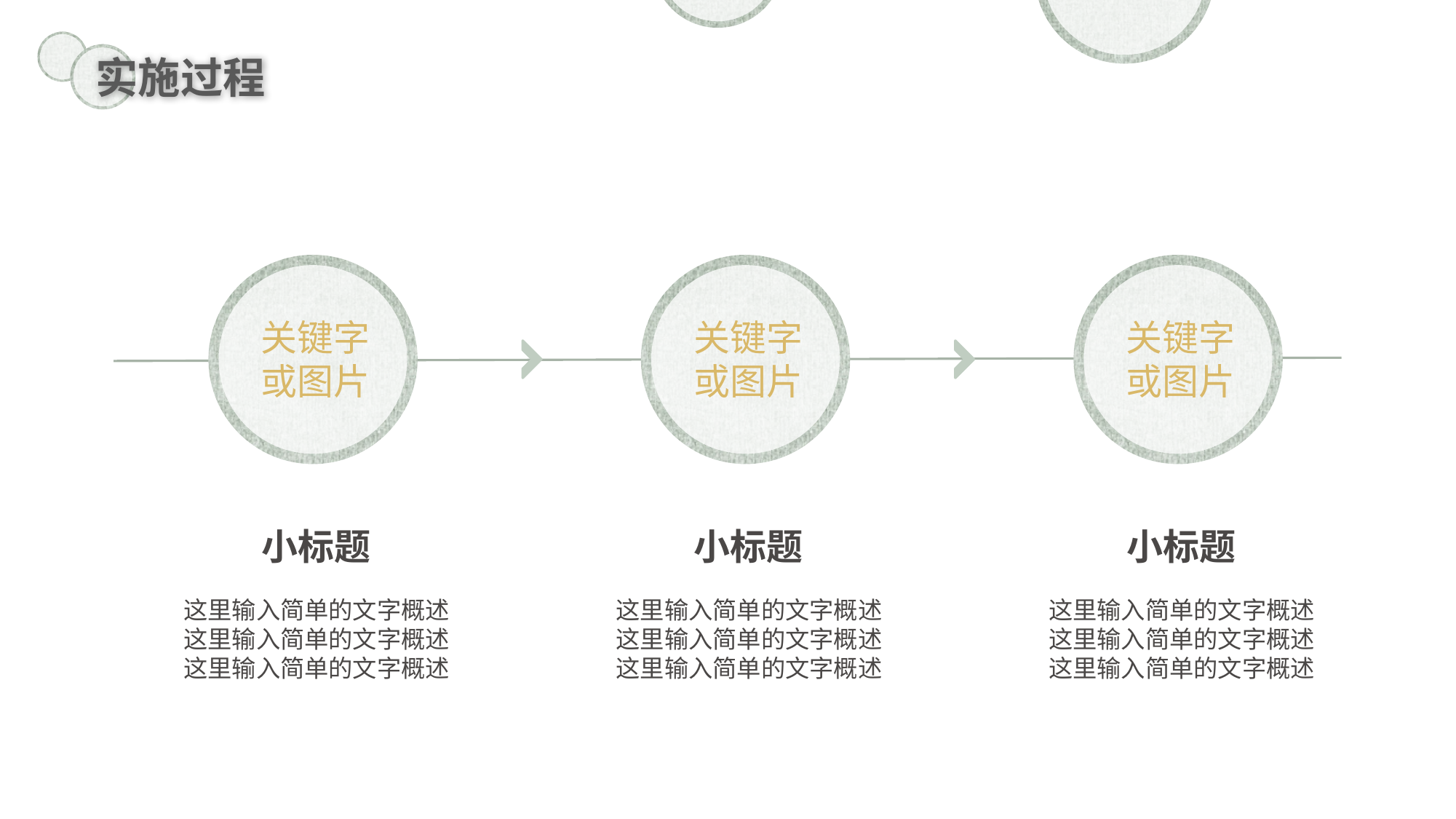

实施过程

关键字
或图片
小标题
这里输入简单的文字概述这里输入简单的文字概述这里输入简单的文字概述

关键字
或图片
小标题
这里输入简单的文字概述这里输入简单的文字概述这里输入简单的文字概述

关键字
或图片
小标题
这里输入简单的文字概述这里输入简单的文字概述这里输入简单的文字概述